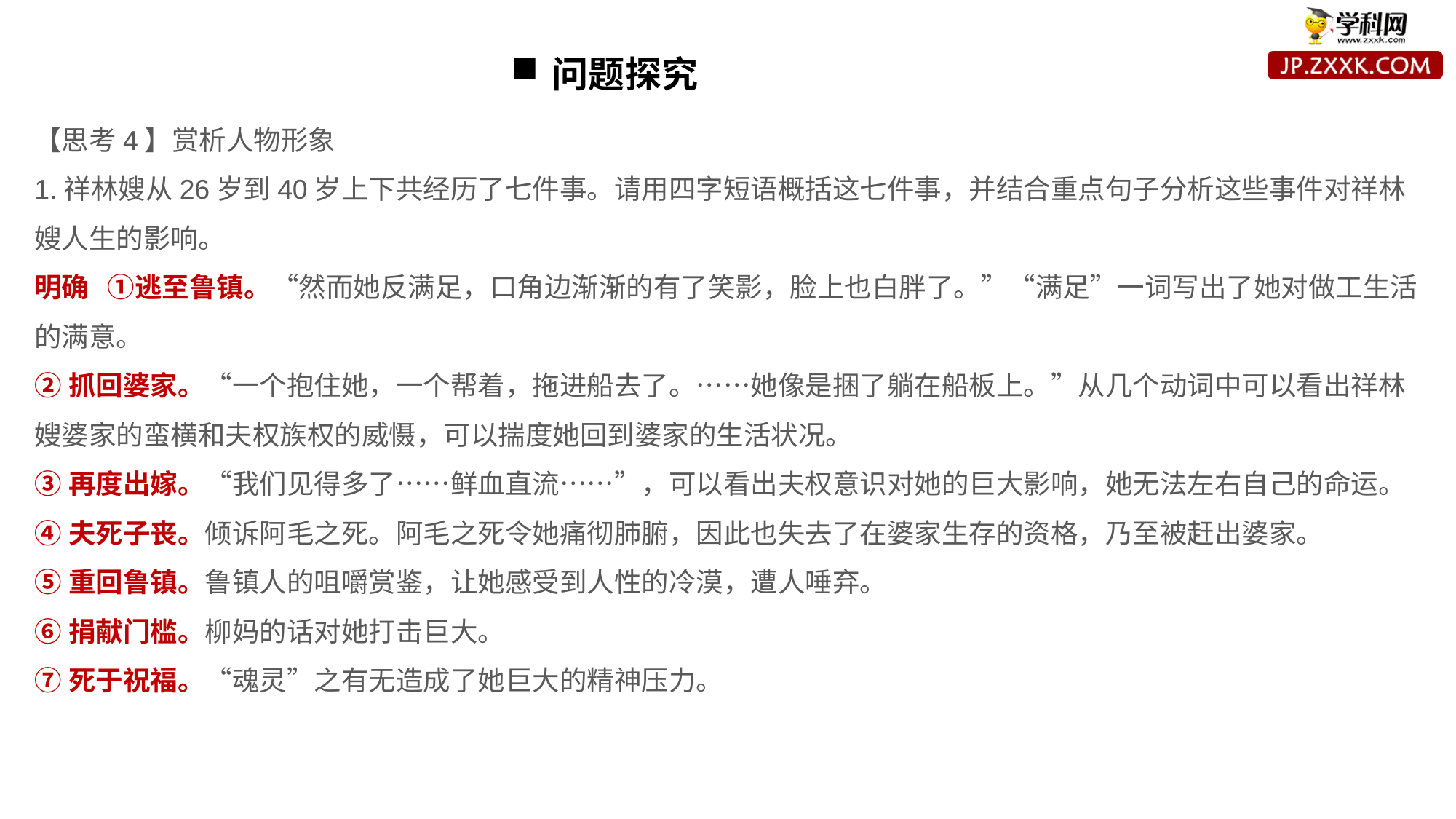

问题探究
【思考4】赏析人物形象
1.祥林嫂从26岁到40岁上下共经历了七件事。请用四字短语概括这七件事，并结合重点句子分析这些事件对祥林嫂人生的影响。
明确   ①逃至鲁镇。“然而她反满足，口角边渐渐的有了笑影，脸上也白胖了。”“满足”一词写出了她对做工生活的满意。
②抓回婆家。“一个抱住她，一个帮着，拖进船去了。……她像是捆了躺在船板上。”从几个动词中可以看出祥林嫂婆家的蛮横和夫权族权的威慑，可以揣度她回到婆家的生活状况。
③再度出嫁。“我们见得多了……鲜血直流……”，可以看出夫权意识对她的巨大影响，她无法左右自己的命运。
④夫死子丧。倾诉阿毛之死。阿毛之死令她痛彻肺腑，因此也失去了在婆家生存的资格，乃至被赶出婆家。
⑤重回鲁镇。鲁镇人的咀嚼赏鉴，让她感受到人性的冷漠，遭人唾弃。
⑥捐献门槛。柳妈的话对她打击巨大。
⑦死于祝福。“魂灵”之有无造成了她巨大的精神压力。